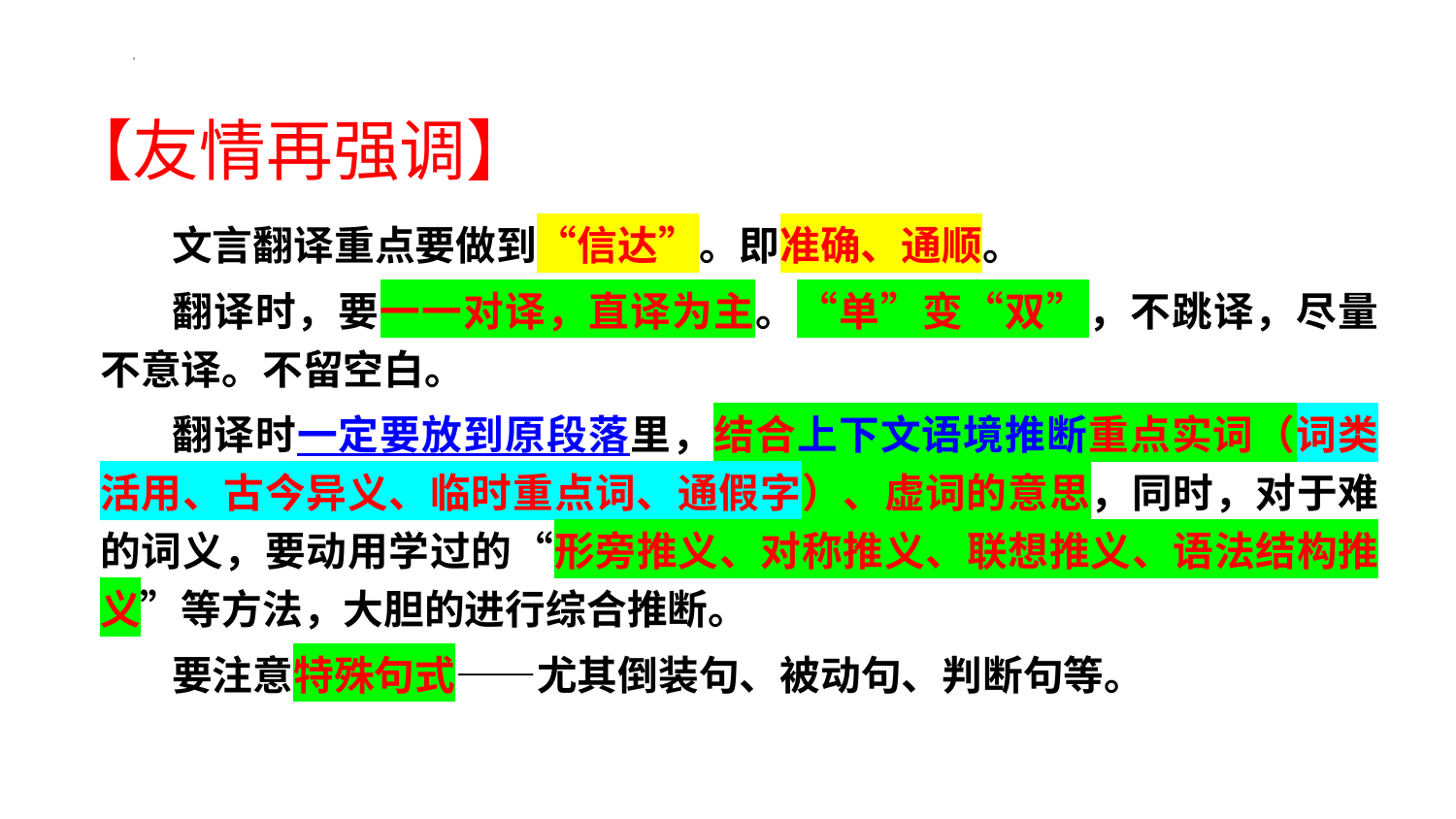

# 【友情再强调】
文言翻译重点要做到“信达”。即准确、通顺。
翻译时，要一一对译，直译为主。“单”变“双”，不跳译，尽量不意译。不留空白。
翻译时一定要放到原段落里，结合上下文语境推断重点实词（词类活用、古今异义、临时重点词、通假字）、虚词的意思，同时，对于难的词义，要动用学过的“形旁推义、对称推义、联想推义、语法结构推义”等方法，大胆的进行综合推断。
要注意特殊句式——尤其倒装句、被动句、判断句等。